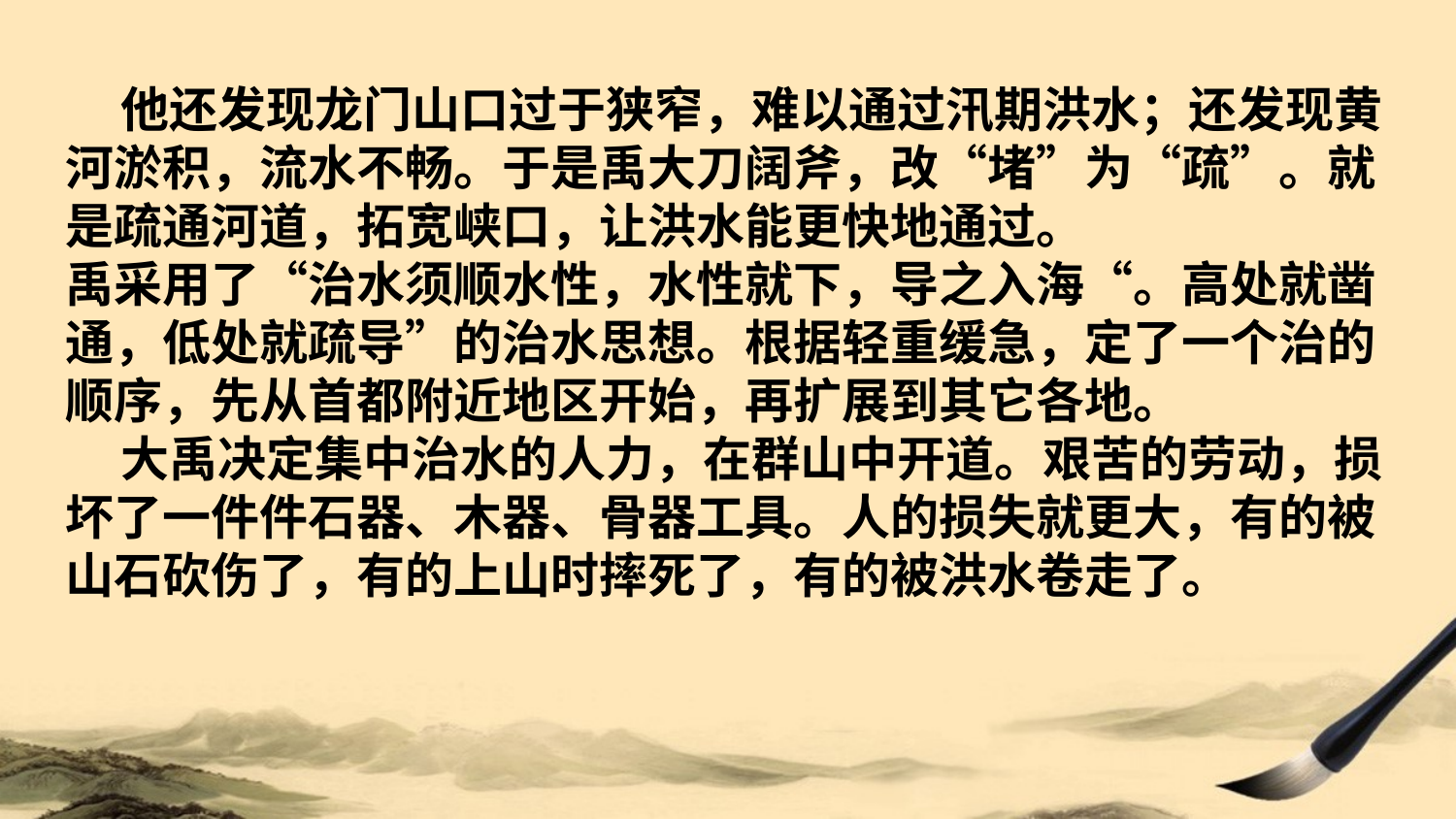

他还发现龙门山口过于狭窄，难以通过汛期洪水；还发现黄河淤积，流水不畅。于是禹大刀阔斧，改“堵”为“疏”。就是疏通河道，拓宽峡口，让洪水能更快地通过。
禹采用了“治水须顺水性，水性就下，导之入海“。高处就凿通，低处就疏导”的治水思想。根据轻重缓急，定了一个治的顺序，先从首都附近地区开始，再扩展到其它各地。
    大禹决定集中治水的人力，在群山中开道。艰苦的劳动，损坏了一件件石器、木器、骨器工具。人的损失就更大，有的被山石砍伤了，有的上山时摔死了，有的被洪水卷走了。